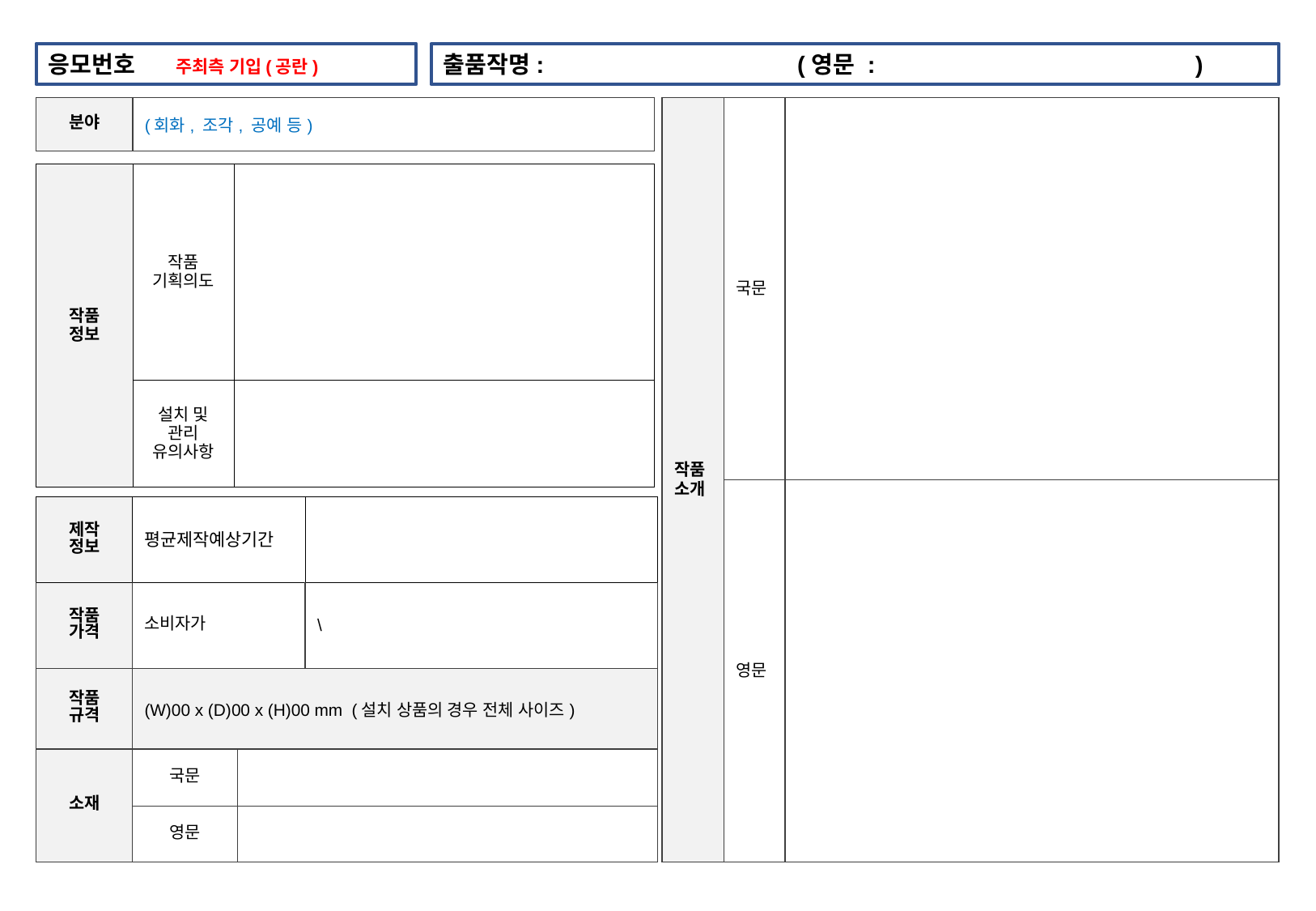

응모번호      주최측 기입(공란)
출품작명:                                      (영문 :                                                )
| 분야 | (회화, 조각, 공예 등) |
| --- | --- |
| 작품 소개 | 국문 |  |
| --- | --- | --- |
|  | 영문 |  |
| 작품 정보 | 작품 기획의도 |  |
| --- | --- | --- |
|  | 설치 및 관리 유의사항 |  |
| 제작 정보 | 평균제작예상기간 |  |  |
| --- | --- | --- | --- |
| 작품 가격 | 소비자가 |  | \ |
| 작품 규격 | (W)00 x (D)00 x (H)00 mm (설치 상품의 경우 전체 사이즈) |  |  |
| 소재 | 국문 |  |  |
|  | 영문 |  |  |